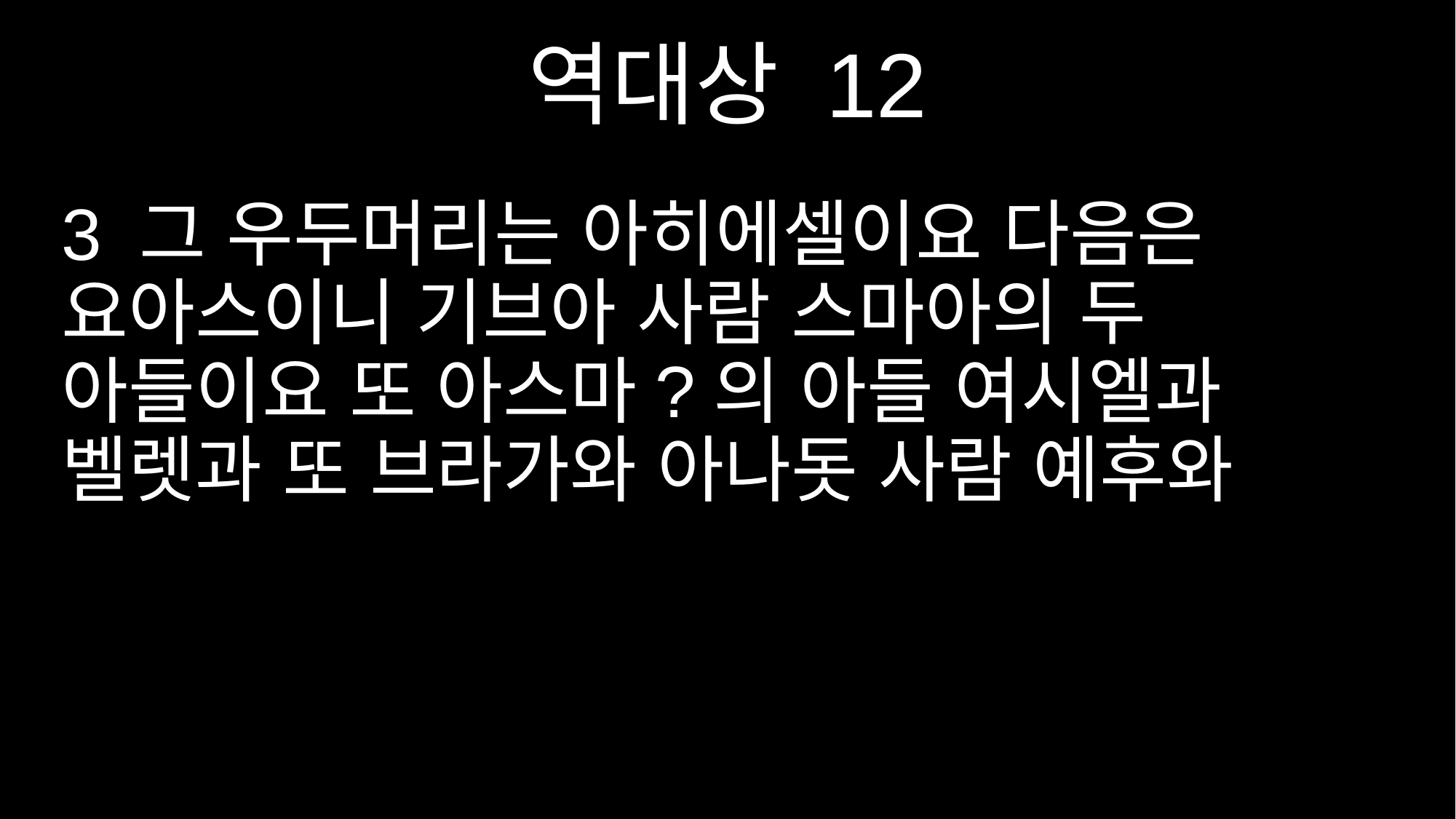

역대상 12
3 그 우두머리는 아히에셀이요 다음은 요아스이니 기브아 사람 스마아의 두 아들이요 또 아스마?의 아들 여시엘과 벨렛과 또 브라가와 아나돗 사람 예후와